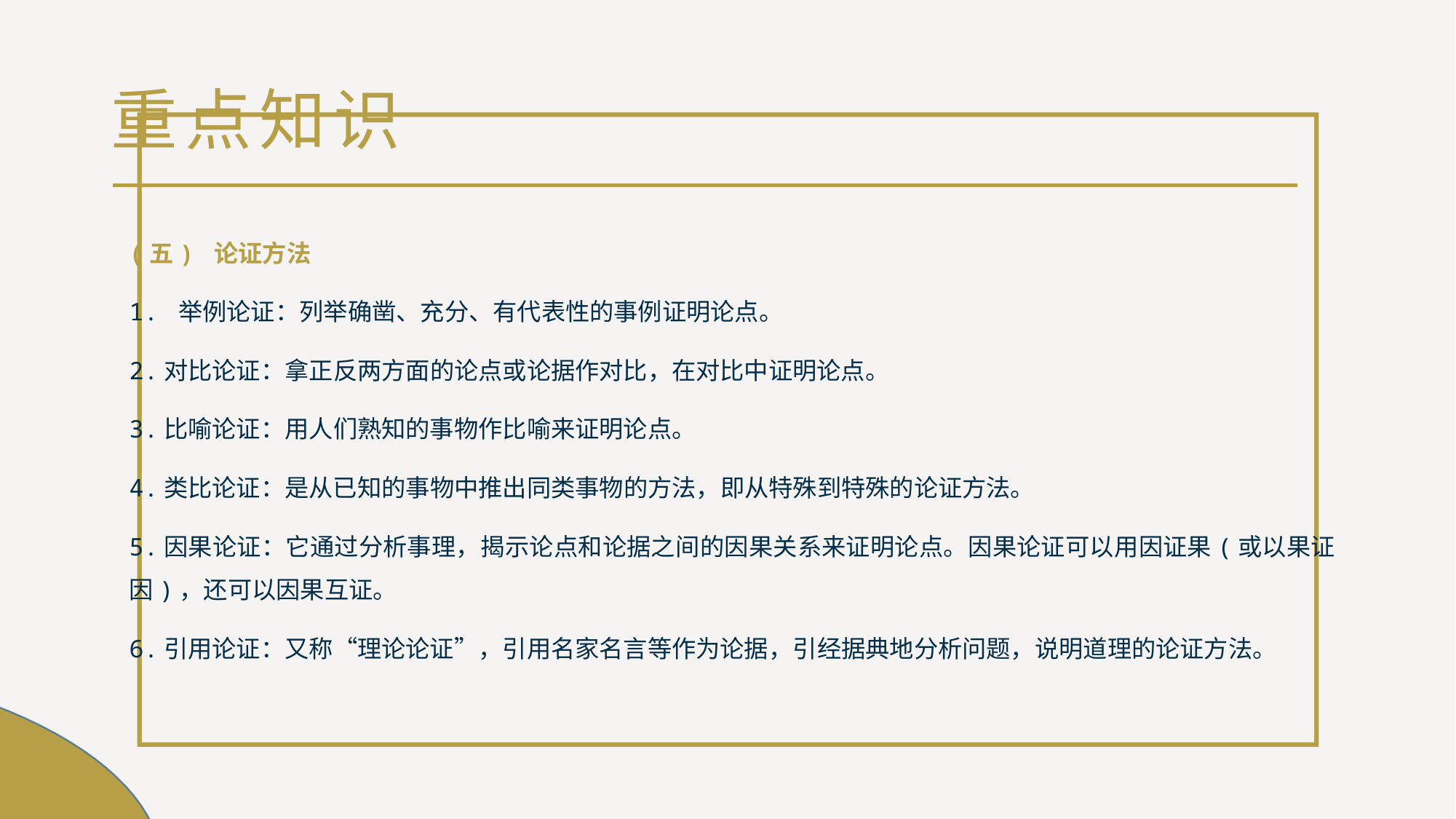

# 重点知识
(五) 论证方法
1. 举例论证：列举确凿、充分、有代表性的事例证明论点。
2.对比论证：拿正反两方面的论点或论据作对比，在对比中证明论点。
3.比喻论证：用人们熟知的事物作比喻来证明论点。
4.类比论证：是从已知的事物中推出同类事物的方法，即从特殊到特殊的论证方法。
5.因果论证：它通过分析事理，揭示论点和论据之间的因果关系来证明论点。因果论证可以用因证果(或以果证因)，还可以因果互证。
6.引用论证：又称“理论论证”，引用名家名言等作为论据，引经据典地分析问题，说明道理的论证方法。